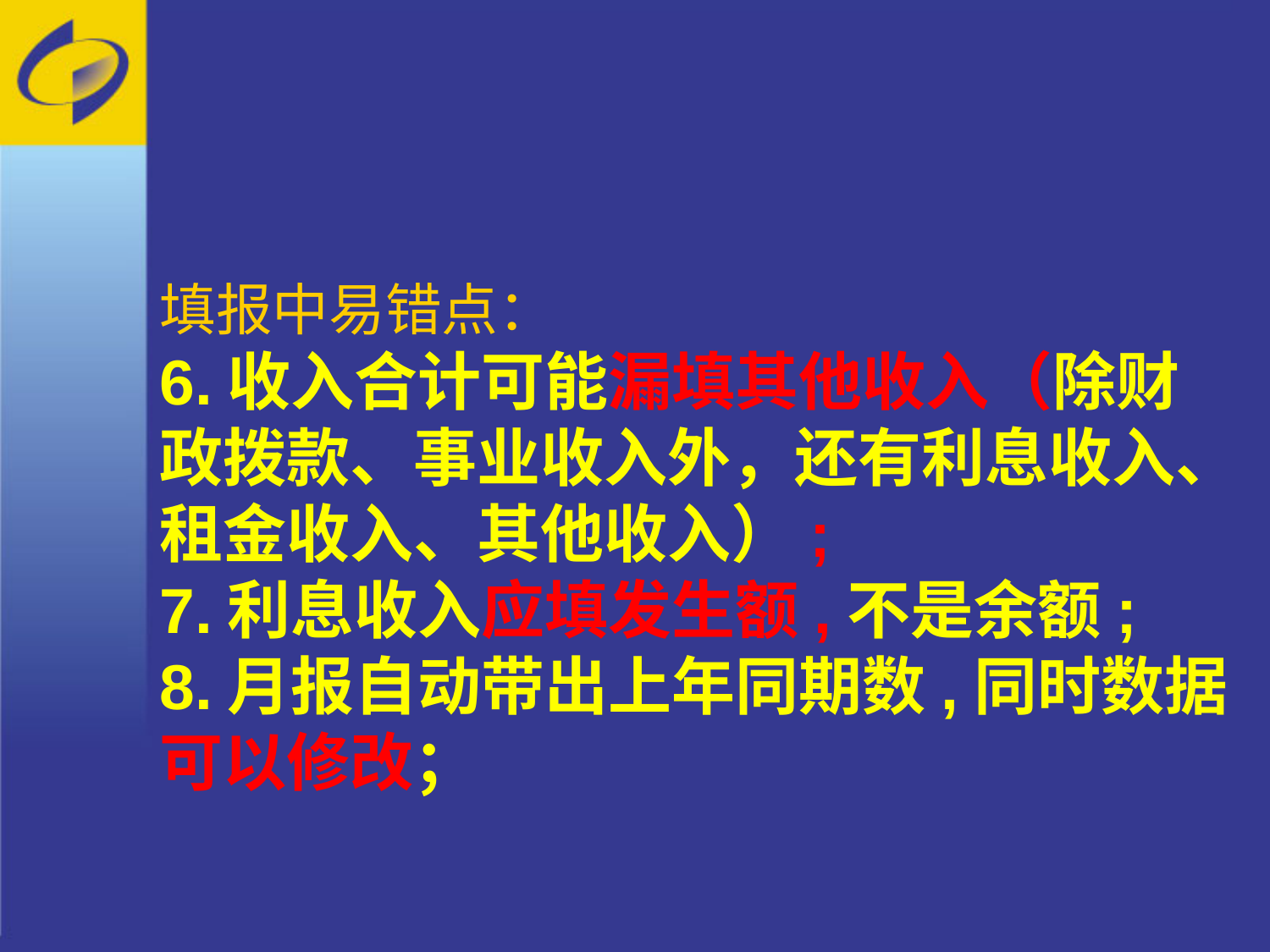

填报中易错点：
6.收入合计可能漏填其他收入（除财政拨款、事业收入外，还有利息收入、租金收入、其他收入）;
7.利息收入应填发生额,不是余额;
8.月报自动带出上年同期数,同时数据可以修改；